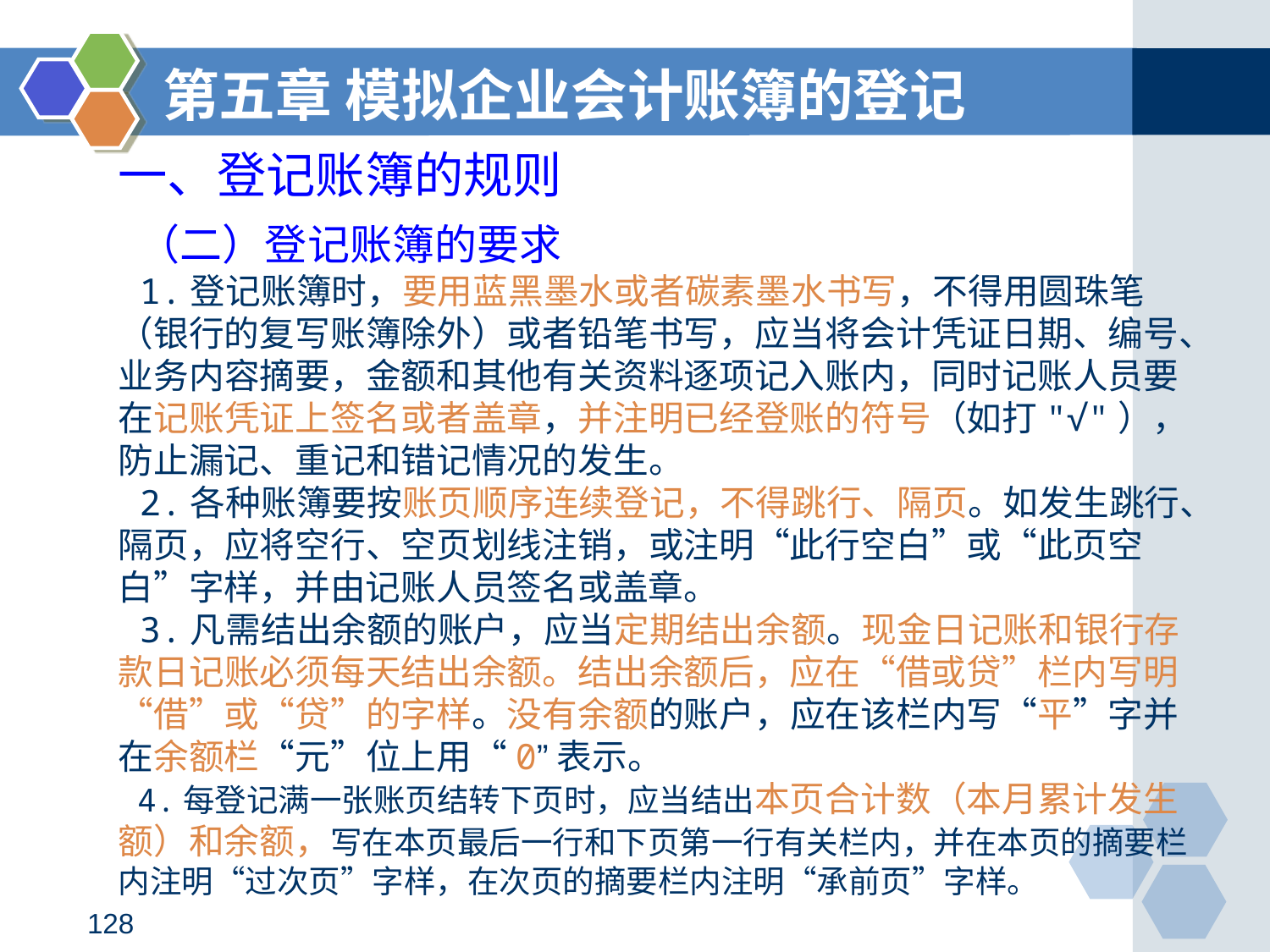

第五章 模拟企业会计账簿的登记
一、登记账簿的规则
 （二）登记账簿的要求
 1.登记账簿时，要用蓝黑墨水或者碳素墨水书写，不得用圆珠笔（银行的复写账簿除外）或者铅笔书写，应当将会计凭证日期、编号、业务内容摘要，金额和其他有关资料逐项记入账内，同时记账人员要在记账凭证上签名或者盖章，并注明已经登账的符号（如打"√"），防止漏记、重记和错记情况的发生。
 2.各种账簿要按账页顺序连续登记，不得跳行、隔页。如发生跳行、隔页，应将空行、空页划线注销，或注明“此行空白”或“此页空白”字样，并由记账人员签名或盖章。
 3.凡需结出余额的账户，应当定期结出余额。现金日记账和银行存款日记账必须每天结出余额。结出余额后，应在“借或贷”栏内写明“借”或“贷”的字样。没有余额的账户，应在该栏内写“平”字并在余额栏“元”位上用“0”表示。
 4.每登记满一张账页结转下页时，应当结出本页合计数（本月累计发生额）和余额，写在本页最后一行和下页第一行有关栏内，并在本页的摘要栏内注明“过次页”字样，在次页的摘要栏内注明“承前页”字样。